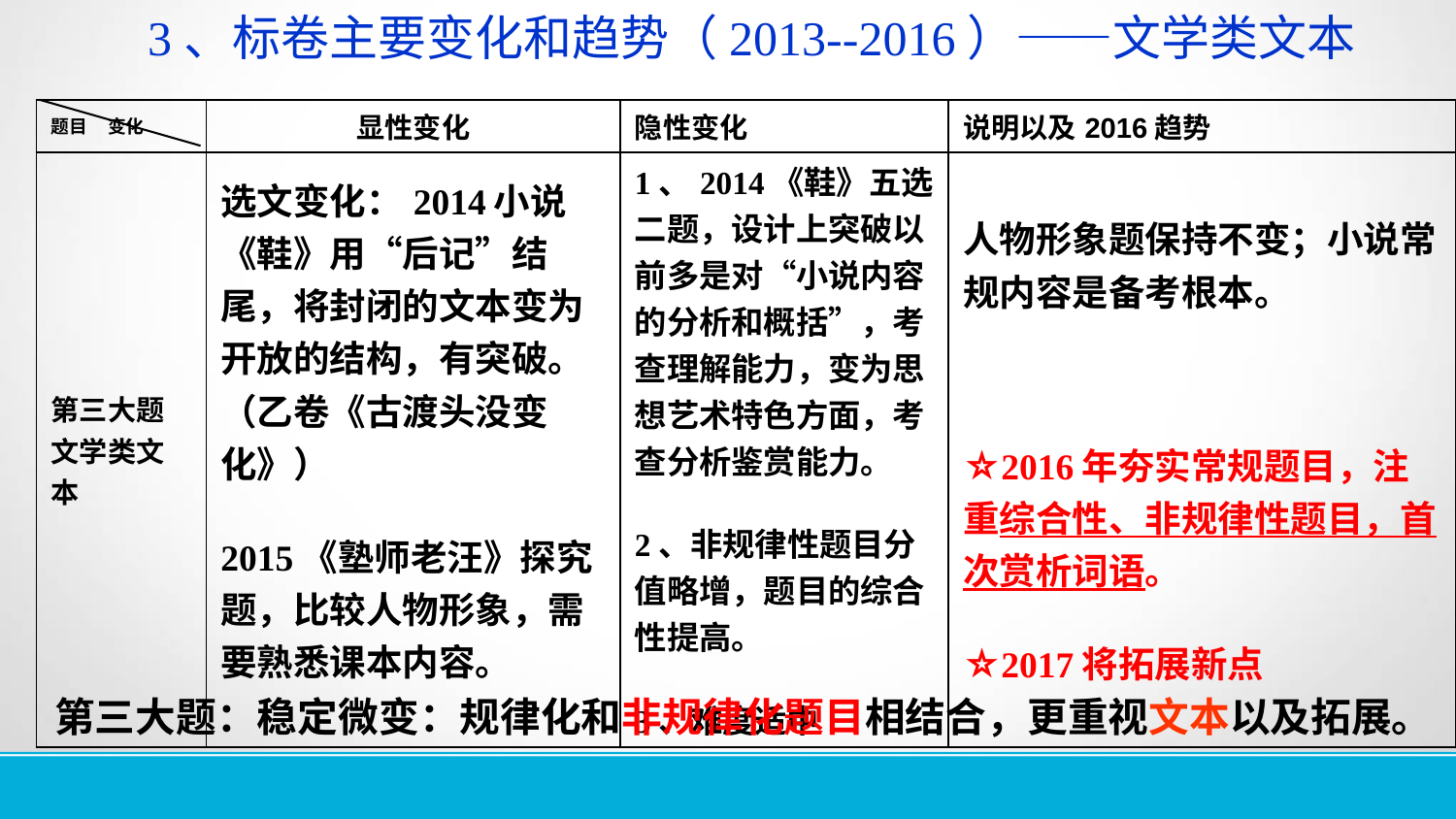

3、标卷主要变化和趋势（2013--2016）——文学类文本
| 题目 变化 | 显性变化 | 隐性变化 | 说明以及2016趋势 |
| --- | --- | --- | --- |
| 第三大题 文学类文本 | 选文变化：2014小说《鞋》用“后记”结尾，将封闭的文本变为开放的结构，有突破。（乙卷《古渡头没变化》） 2015《塾师老汪》探究题，比较人物形象，需要熟悉课本内容。 | 1、2014《鞋》五选二题，设计上突破以前多是对“小说内容的分析和概括”，考查理解能力，变为思想艺术特色方面，考查分析鉴赏能力。 2、非规律性题目分值略增，题目的综合性提高。 3、难度适中 | 人物形象题保持不变；小说常规内容是备考根本。 ☆2016年夯实常规题目，注重综合性、非规律性题目，首次赏析词语。 ☆2017将拓展新点 |
第三大题：稳定微变：规律化和非规律化题目相结合，更重视文本以及拓展。